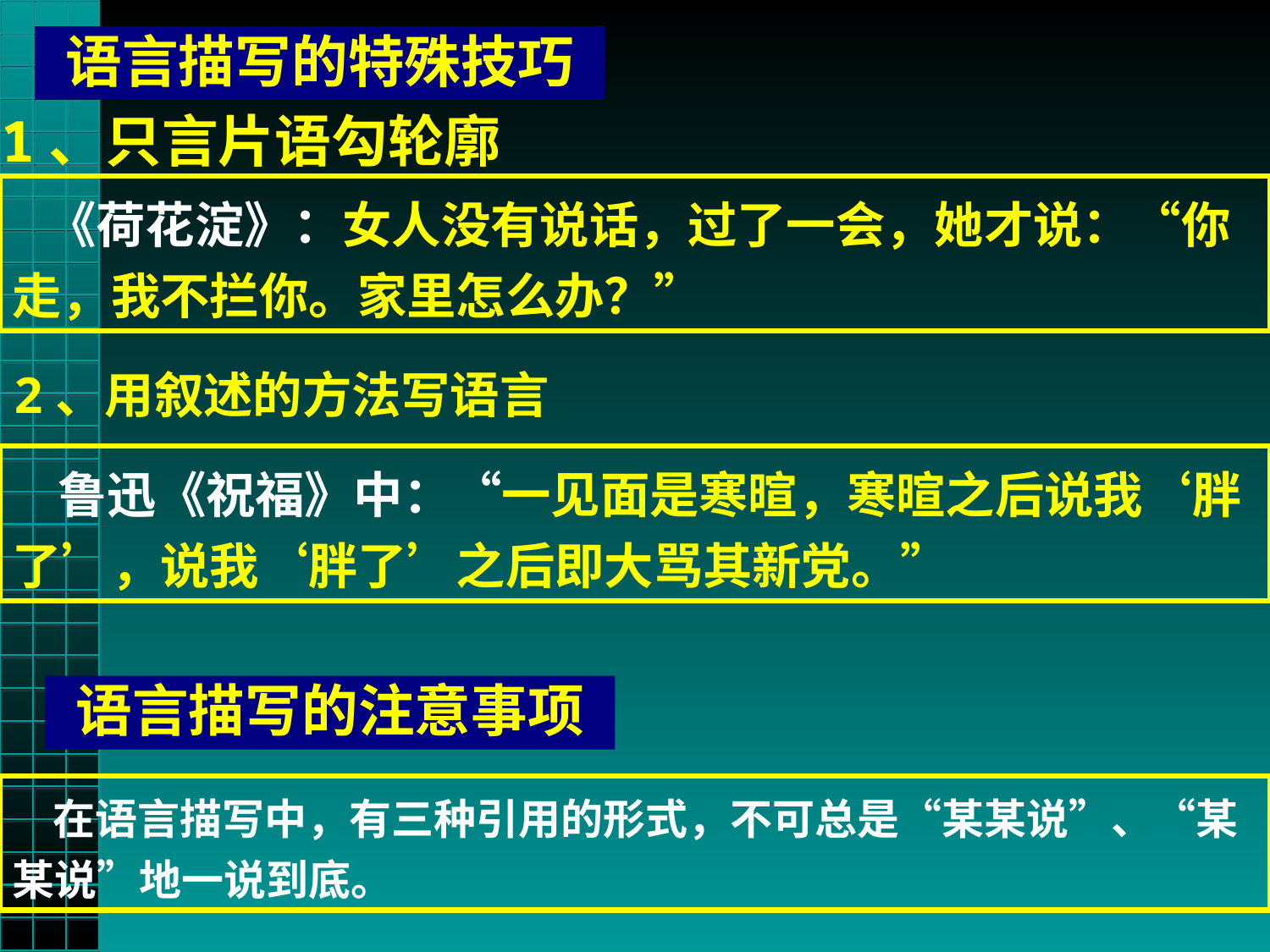

语言描写的特殊技巧
1、只言片语勾轮廓
  《荷花淀》：女人没有说话，过了一会，她才说：“你走，我不拦你。家里怎么办？”
2、用叙述的方法写语言
   鲁迅《祝福》中：“一见面是寒暄，寒暄之后说我‘胖了’，说我‘胖了’之后即大骂其新党。”
语言描写的注意事项
    在语言描写中，有三种引用的形式，不可总是“某某说”、“某某说”地一说到底。